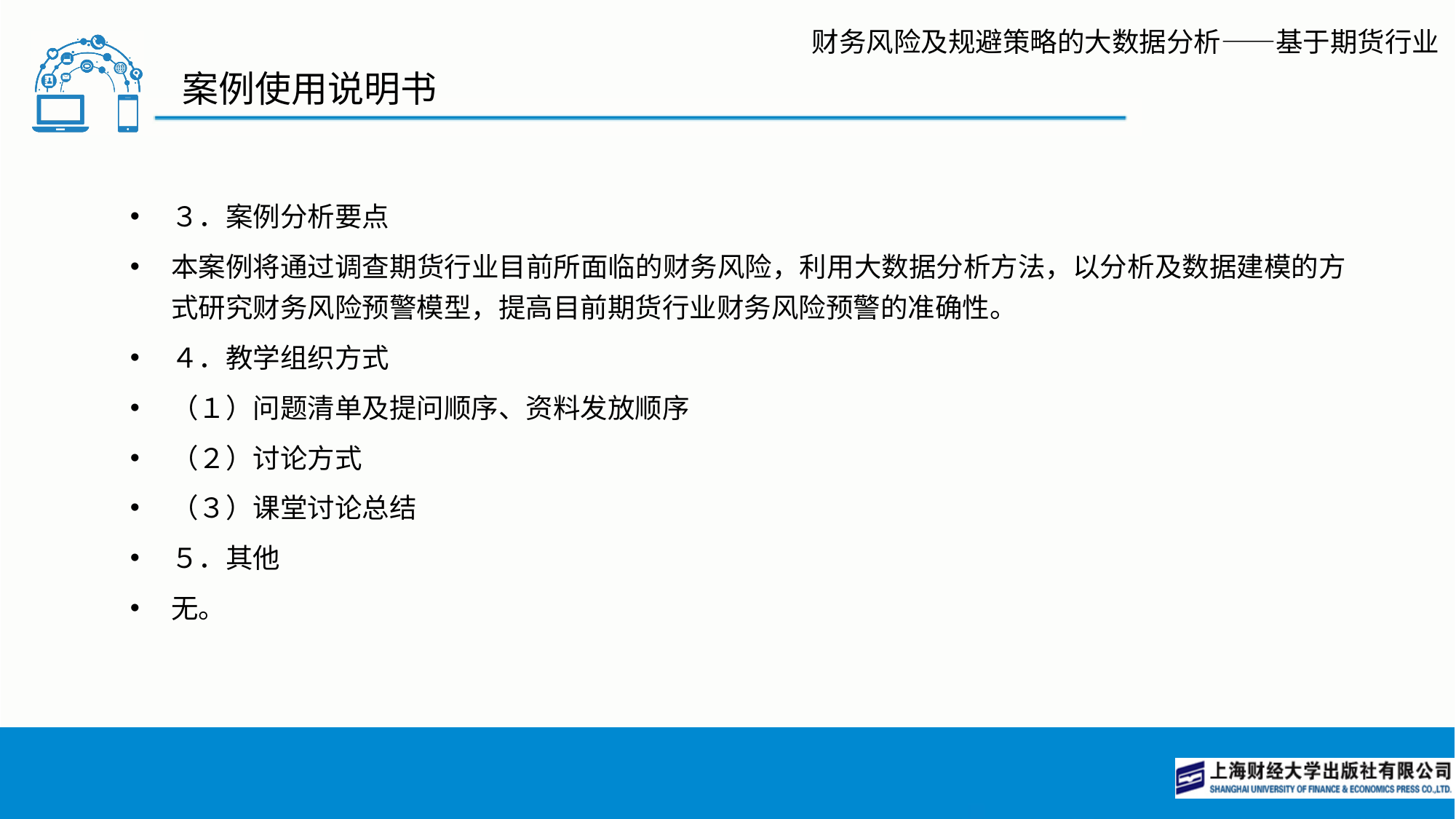

财务风险及规避策略的大数据分析——基于期货行业

# 案例使用说明书
３．案例分析要点
本案例将通过调查期货行业目前所面临的财务风险，利用大数据分析方法，以分析及数据建模的方式研究财务风险预警模型，提高目前期货行业财务风险预警的准确性。
４．教学组织方式
（１）问题清单及提问顺序、资料发放顺序
（２）讨论方式
（３）课堂讨论总结
５．其他
无。